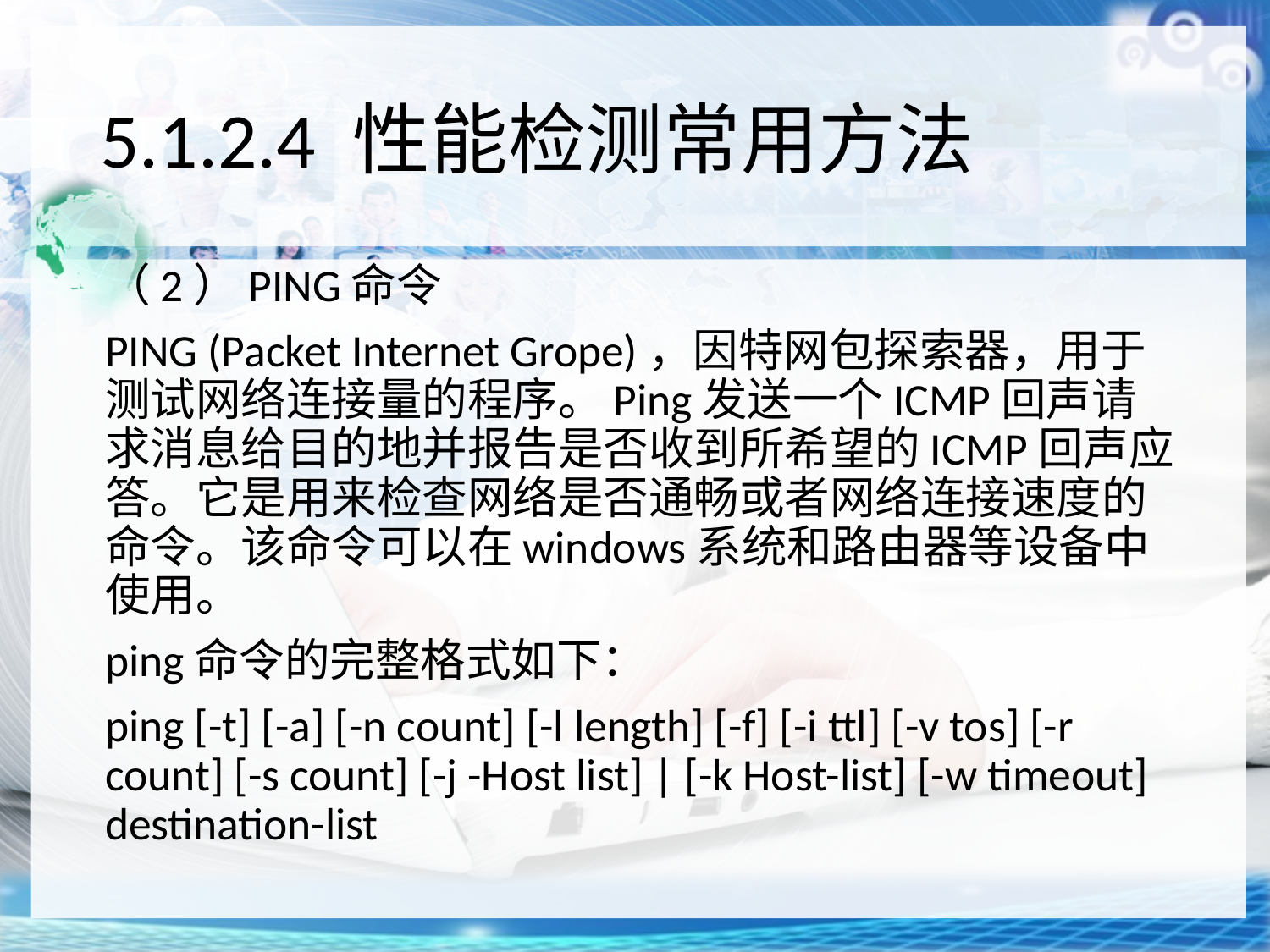

# 5.1.2.4 性能检测常用方法
（2）PING命令
PING (Packet Internet Grope)，因特网包探索器，用于测试网络连接量的程序。Ping发送一个ICMP回声请求消息给目的地并报告是否收到所希望的ICMP回声应答。它是用来检查网络是否通畅或者网络连接速度的命令。该命令可以在windows系统和路由器等设备中使用。
ping命令的完整格式如下：
ping [-t] [-a] [-n count] [-l length] [-f] [-i ttl] [-v tos] [-r count] [-s count] [-j -Host list] | [-k Host-list] [-w timeout] destination-list